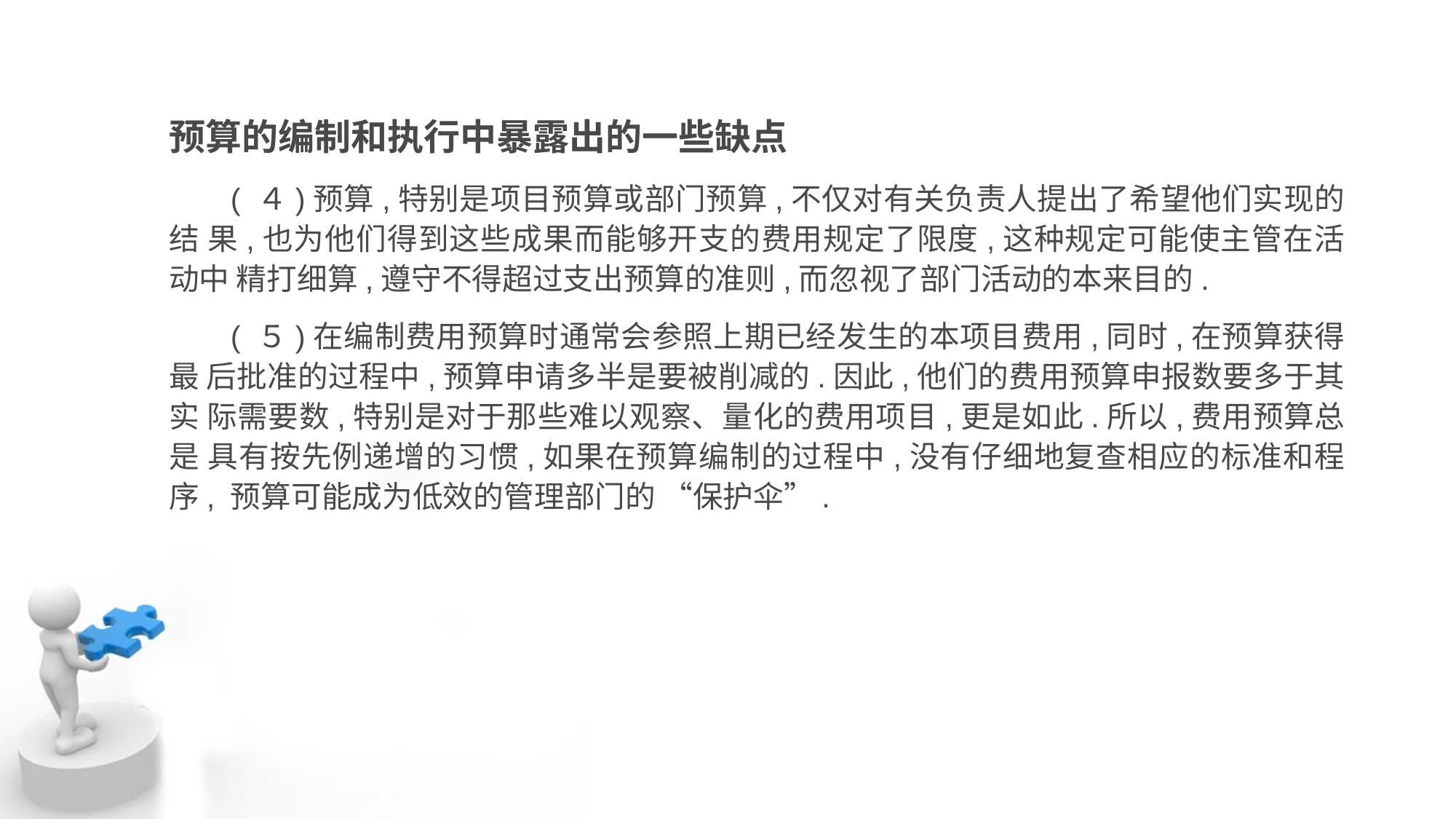

预算的编制和执行中暴露出的一些缺点
       ( ４)预算,特别是项目预算或部门预算,不仅对有关负责人提出了希望他们实现的结 果,也为他们得到这些成果而能够开支的费用规定了限度,这种规定可能使主管在活动中 精打细算,遵守不得超过支出预算的准则,而忽视了部门活动的本来目的.
       ( ５)在编制费用预算时通常会参照上期已经发生的本项目费用,同时,在预算获得最 后批准的过程中,预算申请多半是要被削减的.因此,他们的费用预算申报数要多于其实 际需要数,特别是对于那些难以观察、量化的费用项目,更是如此.所以,费用预算总是 具有按先例递增的习惯,如果在预算编制的过程中,没有仔细地复查相应的标准和程序, 预算可能成为低效的管理部门的 “保护伞”.